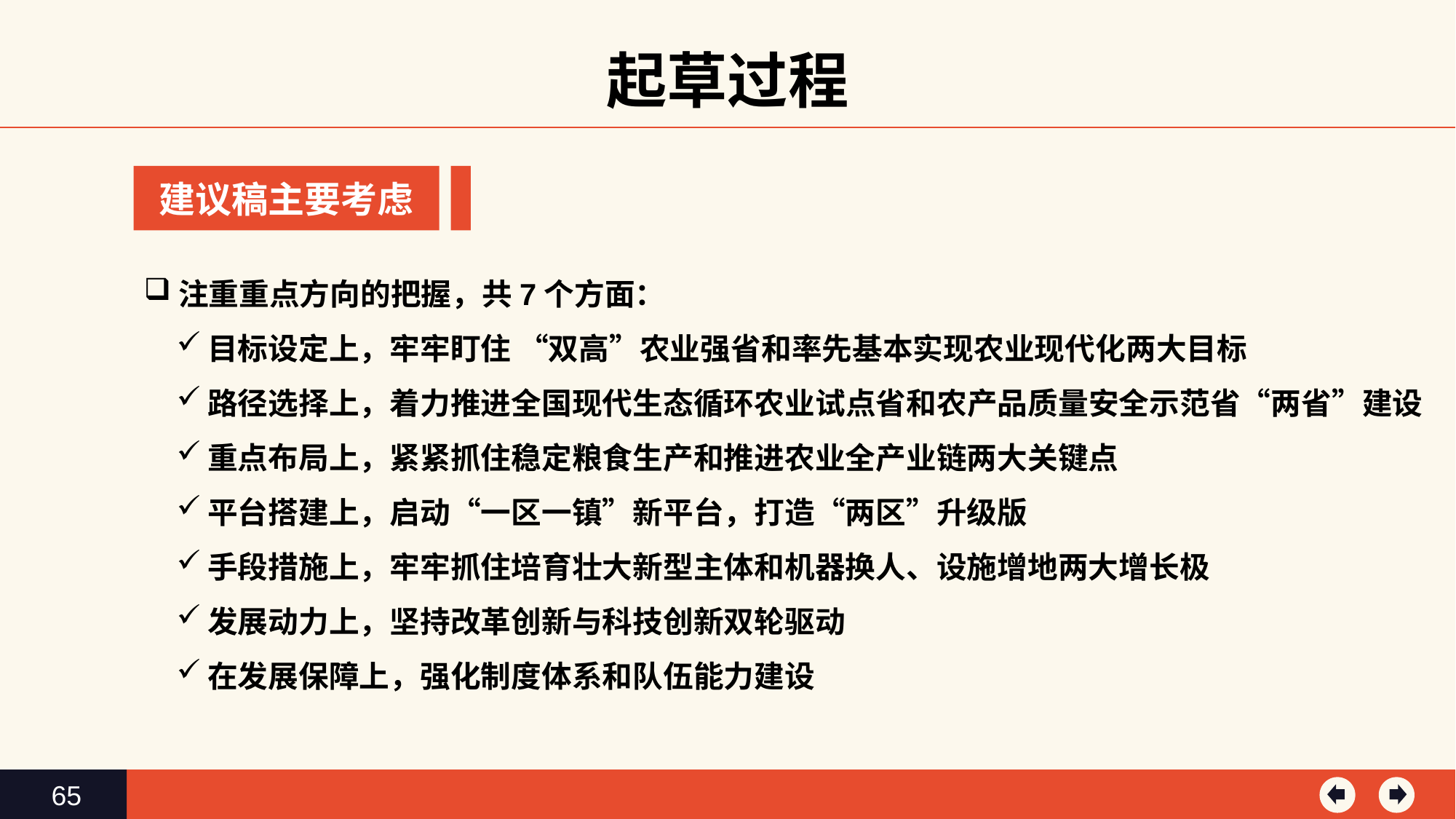

起草过程
建议稿主要考虑

注重重点方向的把握，共7个方面：
目标设定上，牢牢盯住 “双高”农业强省和率先基本实现农业现代化两大目标
路径选择上，着力推进全国现代生态循环农业试点省和农产品质量安全示范省“两省”建设
重点布局上，紧紧抓住稳定粮食生产和推进农业全产业链两大关键点
平台搭建上，启动“一区一镇”新平台，打造“两区”升级版
手段措施上，牢牢抓住培育壮大新型主体和机器换人、设施增地两大增长极
发展动力上，坚持改革创新与科技创新双轮驱动
在发展保障上，强化制度体系和队伍能力建设
65